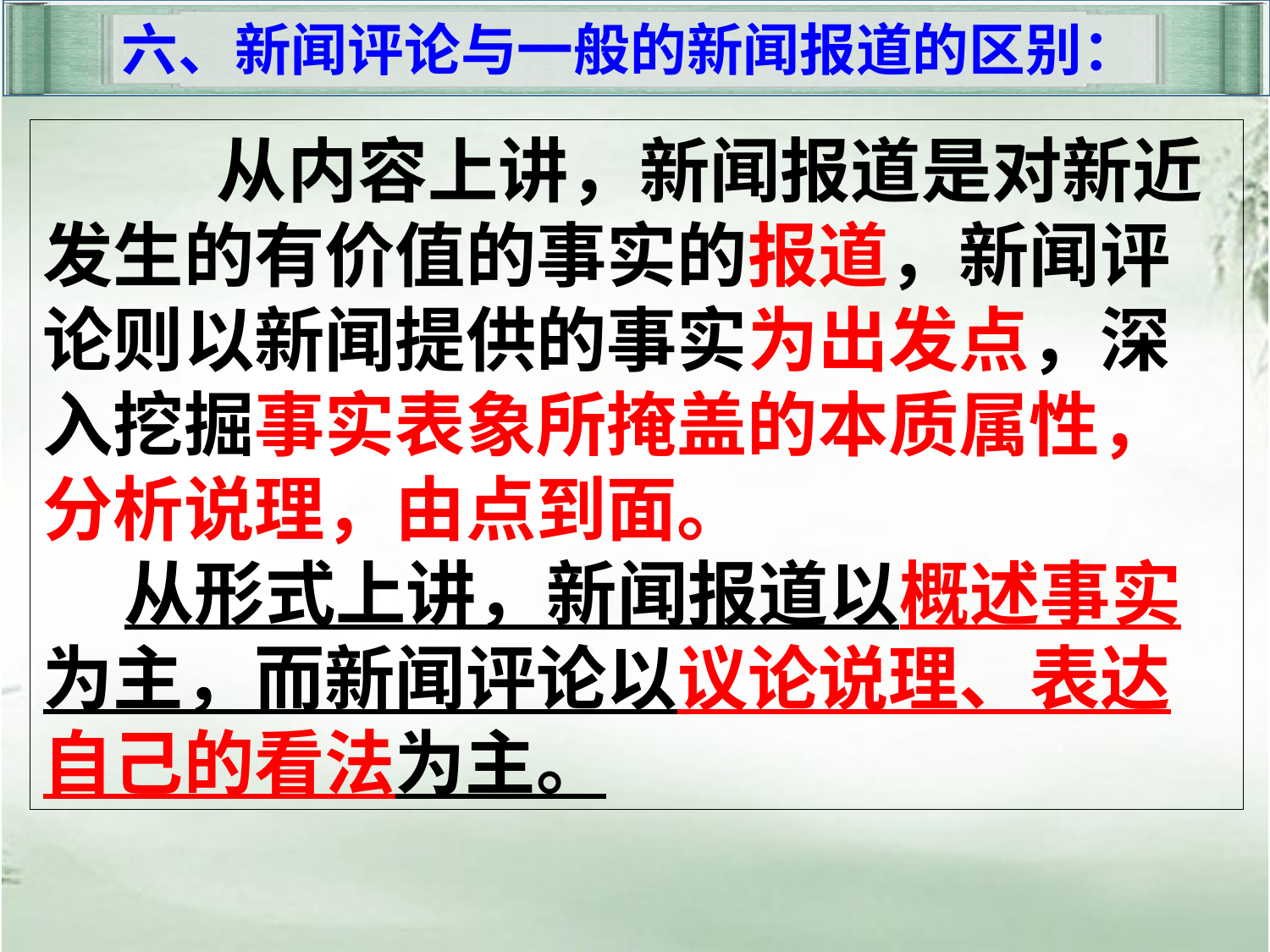

六、新闻评论与一般的新闻报道的区别：
 　　从内容上讲，新闻报道是对新近发生的有价值的事实的报道，新闻评论则以新闻提供的事实为出发点，深入挖掘事实表象所掩盖的本质属性，分析说理，由点到面。
    从形式上讲，新闻报道以概述事实为主，而新闻评论以议论说理、表达自己的看法为主。